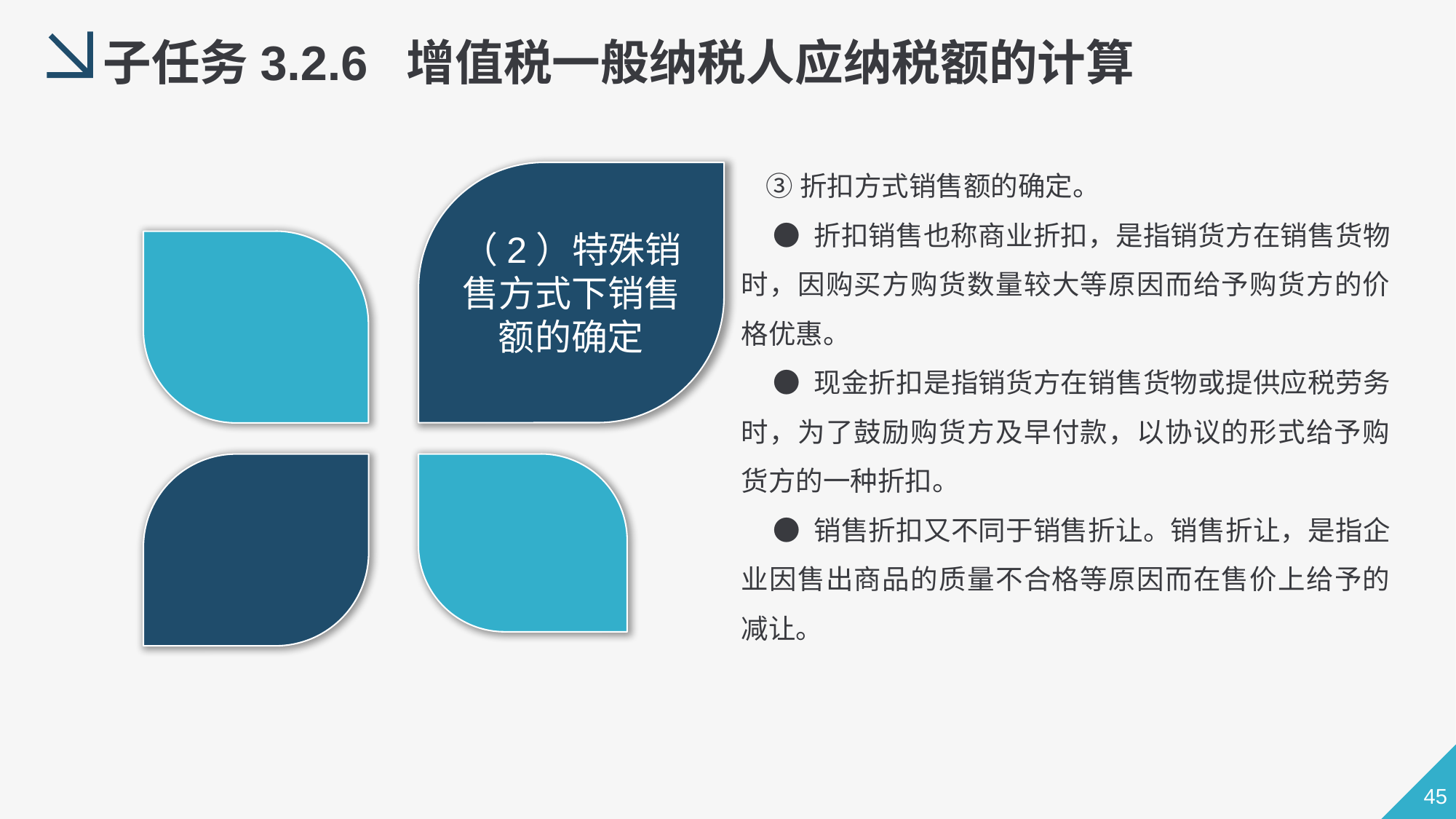

子任务3.2.6  增值税一般纳税人应纳税额的计算

    ③折扣方式销售额的确定。
     ● 折扣销售也称商业折扣，是指销货方在销售货物时，因购买方购货数量较大等原因而给予购货方的价格优惠。
     ● 现金折扣是指销货方在销售货物或提供应税劳务时，为了鼓励购货方及早付款，以协议的形式给予购货方的一种折扣。
     ● 销售折扣又不同于销售折让。销售折让，是指企业因售出商品的质量不合格等原因而在售价上给予的减让。

（2）特殊销售方式下销售额的确定